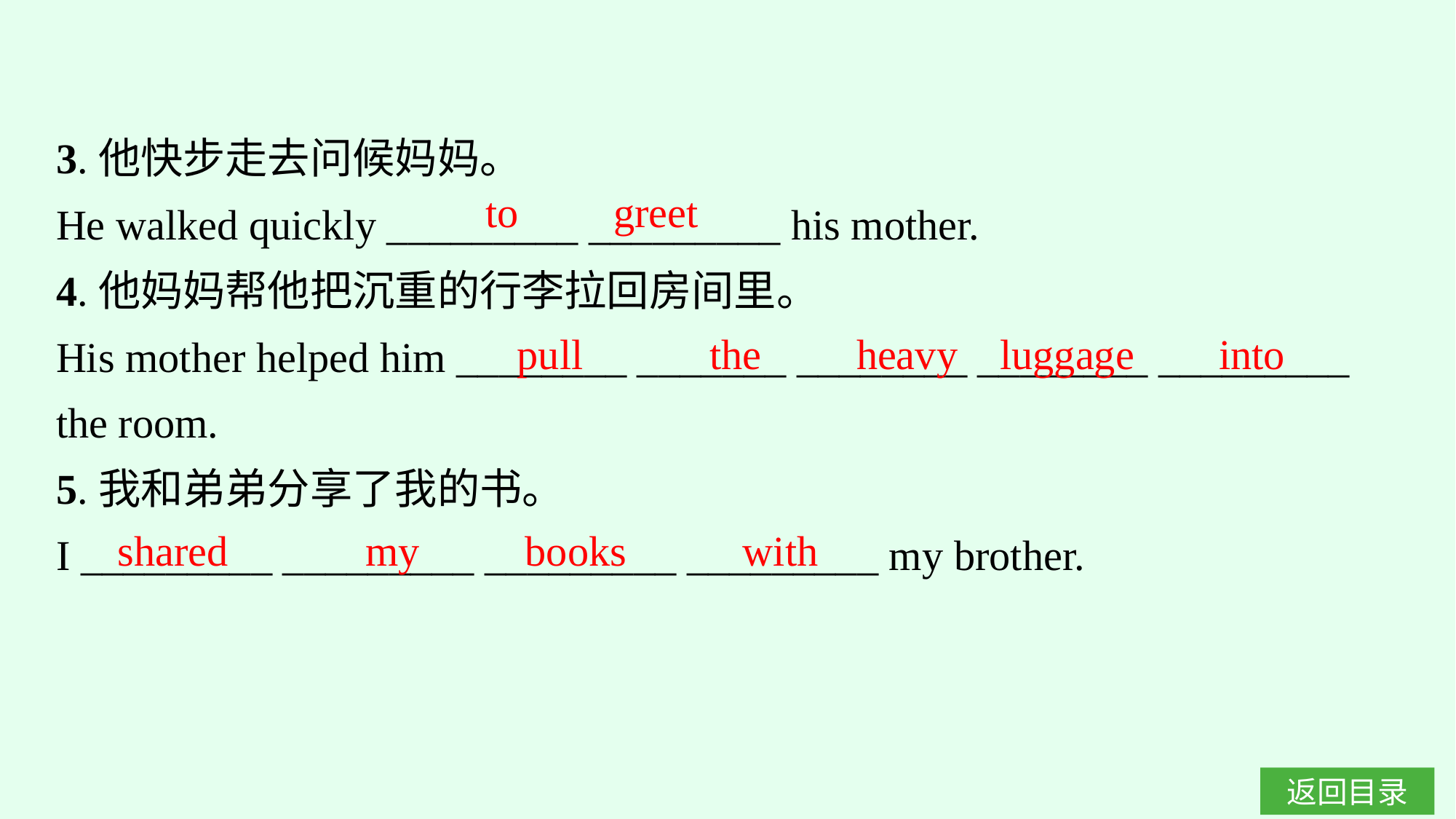

3.他快步走去问候妈妈。
He walked quickly _________ _________ his mother.
4.他妈妈帮他把沉重的行李拉回房间里。
His mother helped him ________ _______ ________ ________ _________
the room.
5.我和弟弟分享了我的书。
I _________ _________ _________ _________ my brother.
to         greet
pull            the         heavy    luggage        into
shared             my          books           with